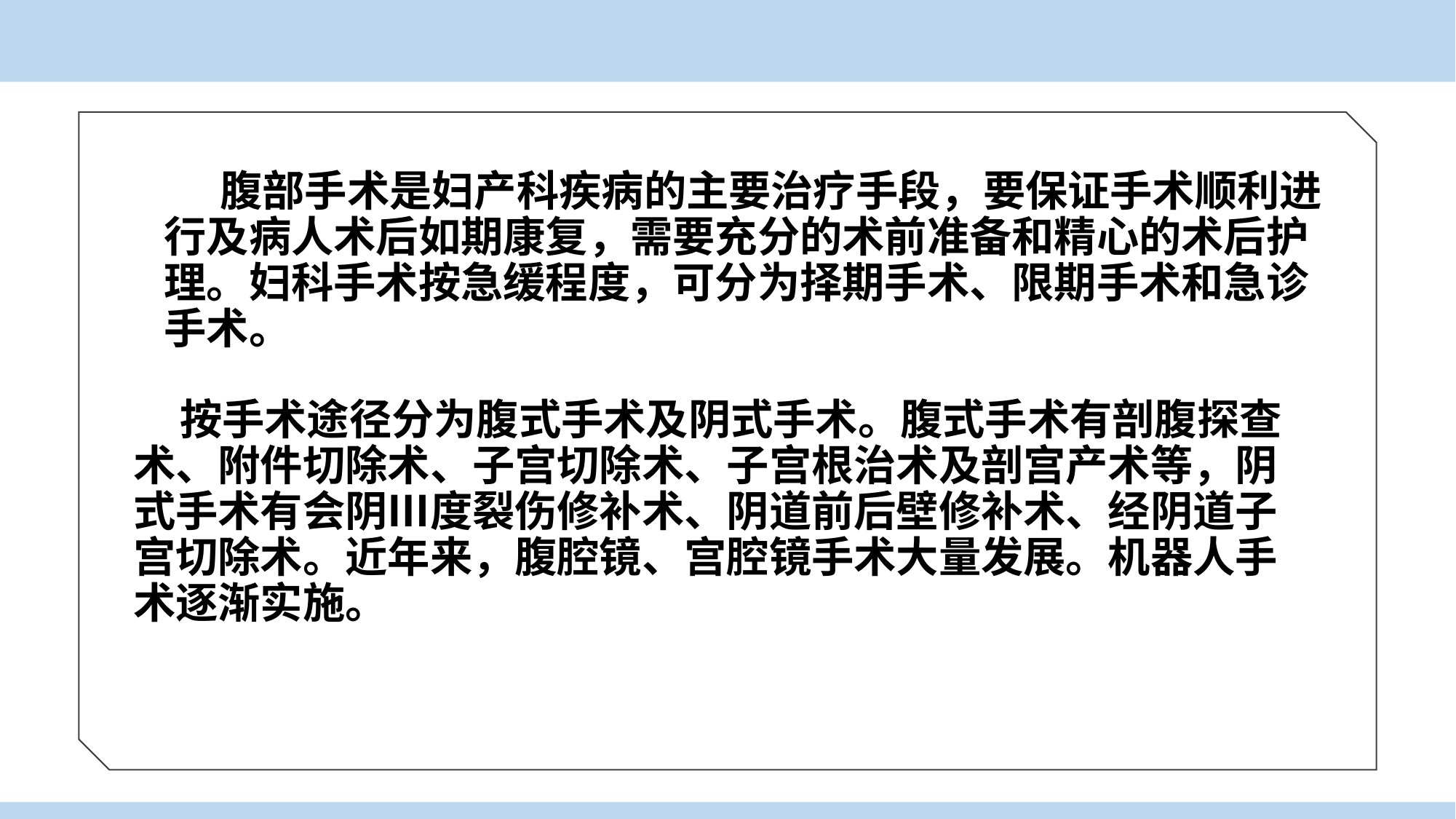

腹部手术是妇产科疾病的主要治疗手段，要保证手术顺利进行及病人术后如期康复，需要充分的术前准备和精心的术后护理。妇科手术按急缓程度，可分为择期手术、限期手术和急诊手术。
        按手术途径分为腹式手术及阴式手术。腹式手术有剖腹探查术、附件切除术、子宫切除术、子宫根治术及剖宫产术等，阴式手术有会阴Ⅲ度裂伤修补术、阴道前后壁修补术、经阴道子宫切除术。近年来，腹腔镜、宫腔镜手术大量发展。机器人手术逐渐实施。